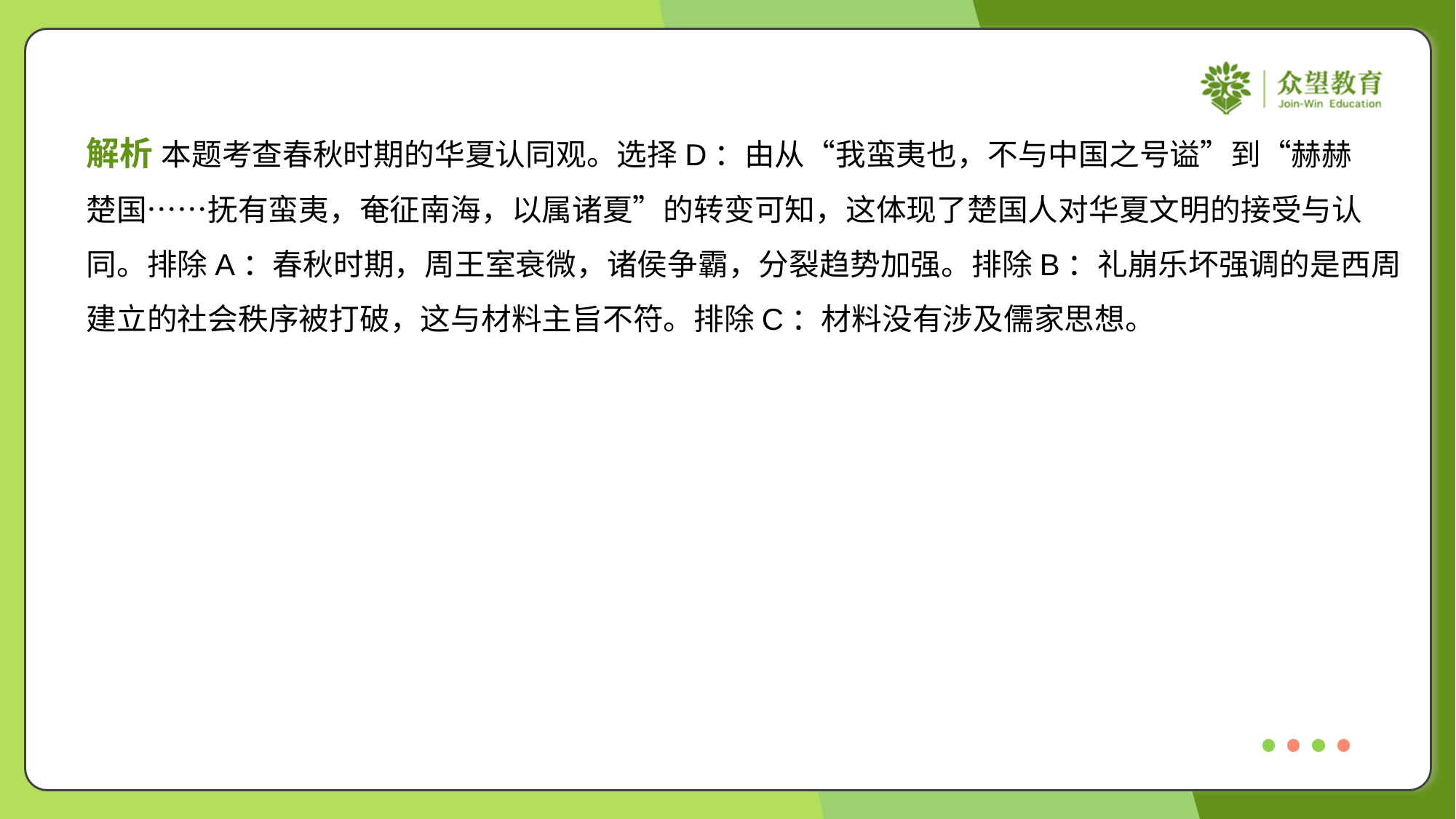

解析 本题考查春秋时期的华夏认同观。选择D：由从“我蛮夷也，不与中国之号谥”到“赫赫
楚国……抚有蛮夷，奄征南海，以属诸夏”的转变可知，这体现了楚国人对华夏文明的接受与认
同。排除A：春秋时期，周王室衰微，诸侯争霸，分裂趋势加强。排除B：礼崩乐坏强调的是西周
建立的社会秩序被打破，这与材料主旨不符。排除C：材料没有涉及儒家思想。